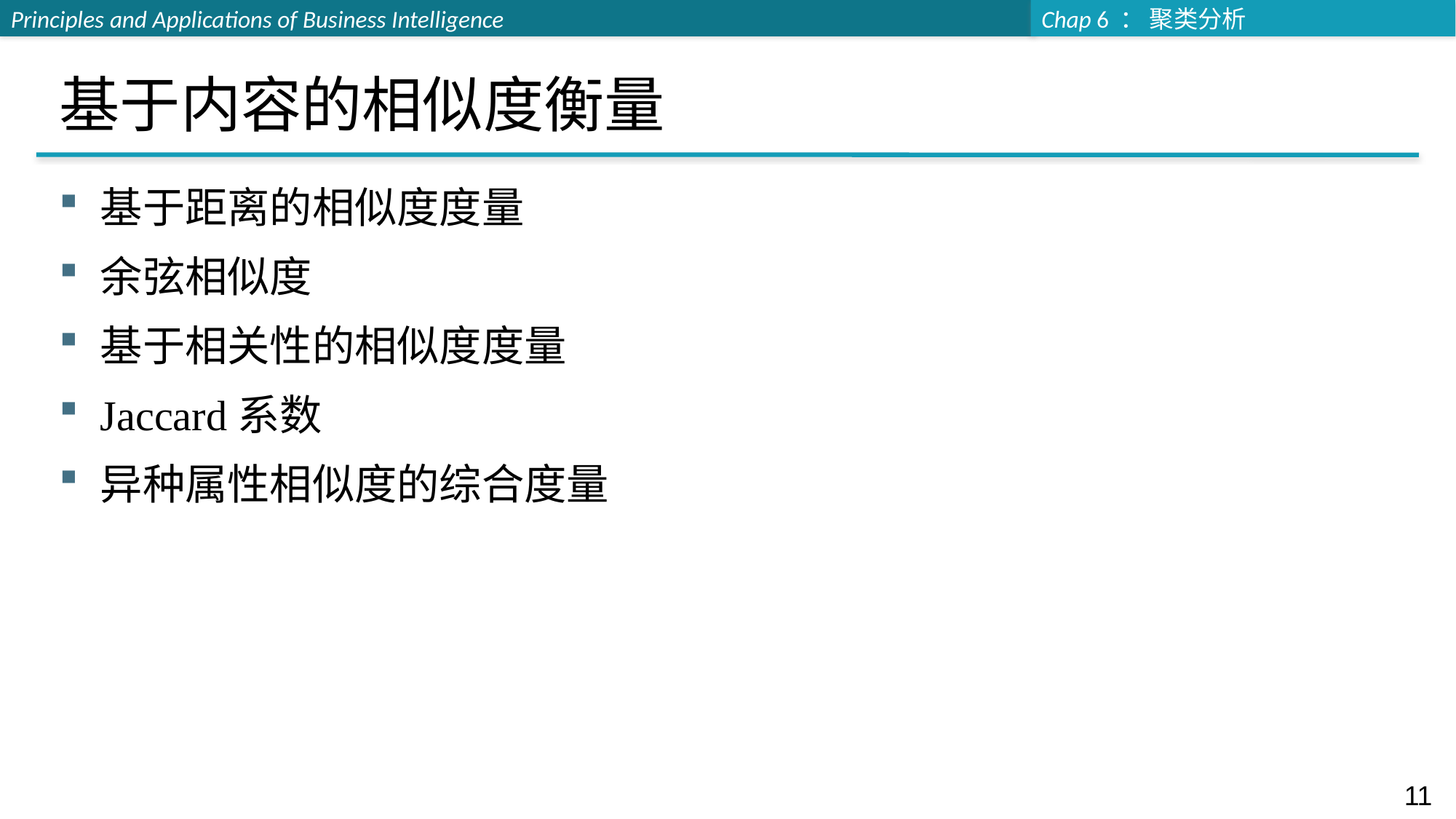

# 基于内容的相似度衡量
基于距离的相似度度量
余弦相似度
基于相关性的相似度度量
Jaccard系数
异种属性相似度的综合度量